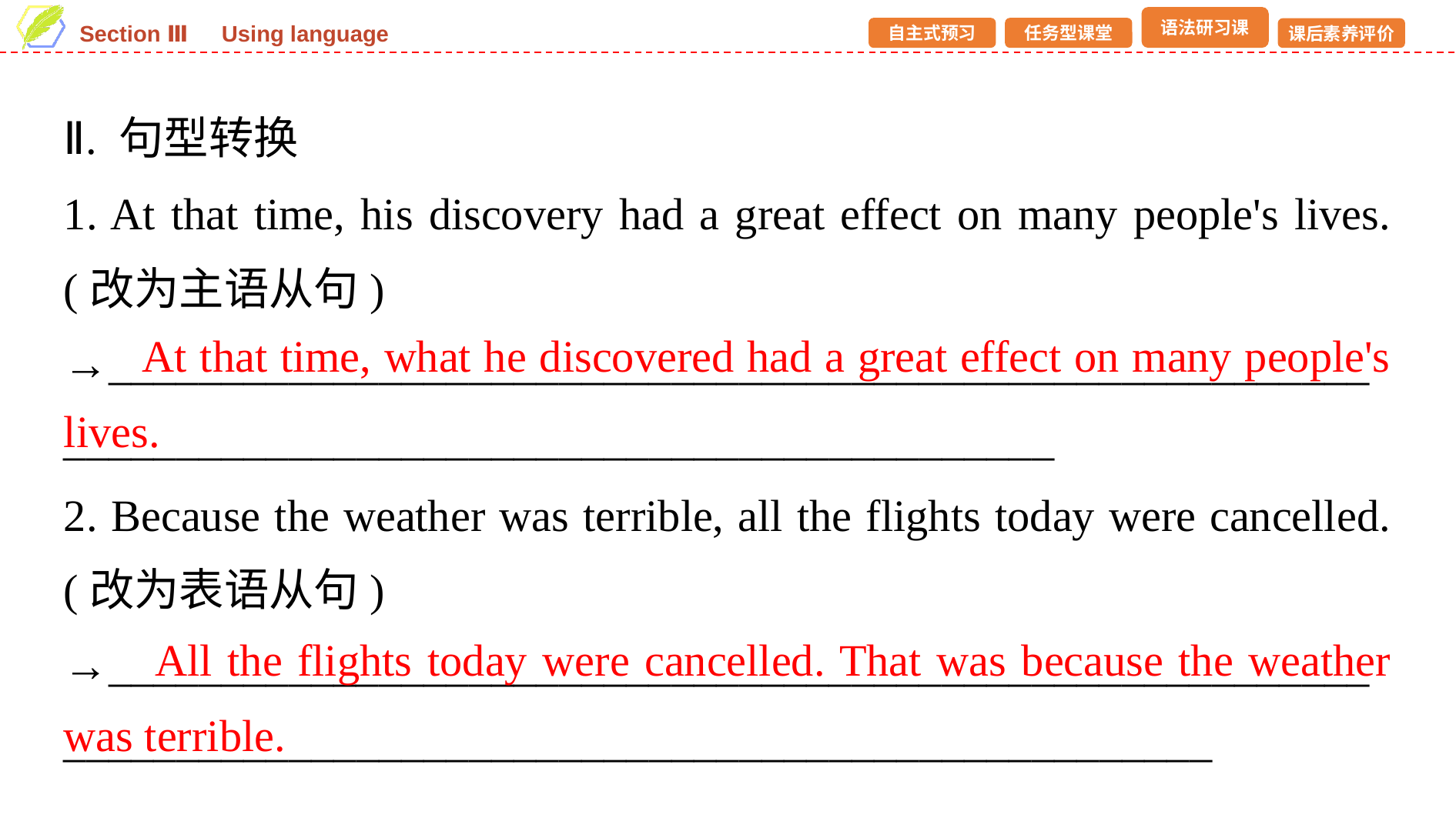

Ⅱ. 句型转换
1. At that time, his discovery had a great effect on many people's lives. (改为主语从句)
→____________________________________________________________________________________________________
2. Because the weather was terrible, all the flights today were cancelled. (改为表语从句)
→___________________________________________________________________________________________________________
      At that time, what he discovered had a great effect on many people's lives.
      All the flights today were cancelled. That was because the weather was terrible.